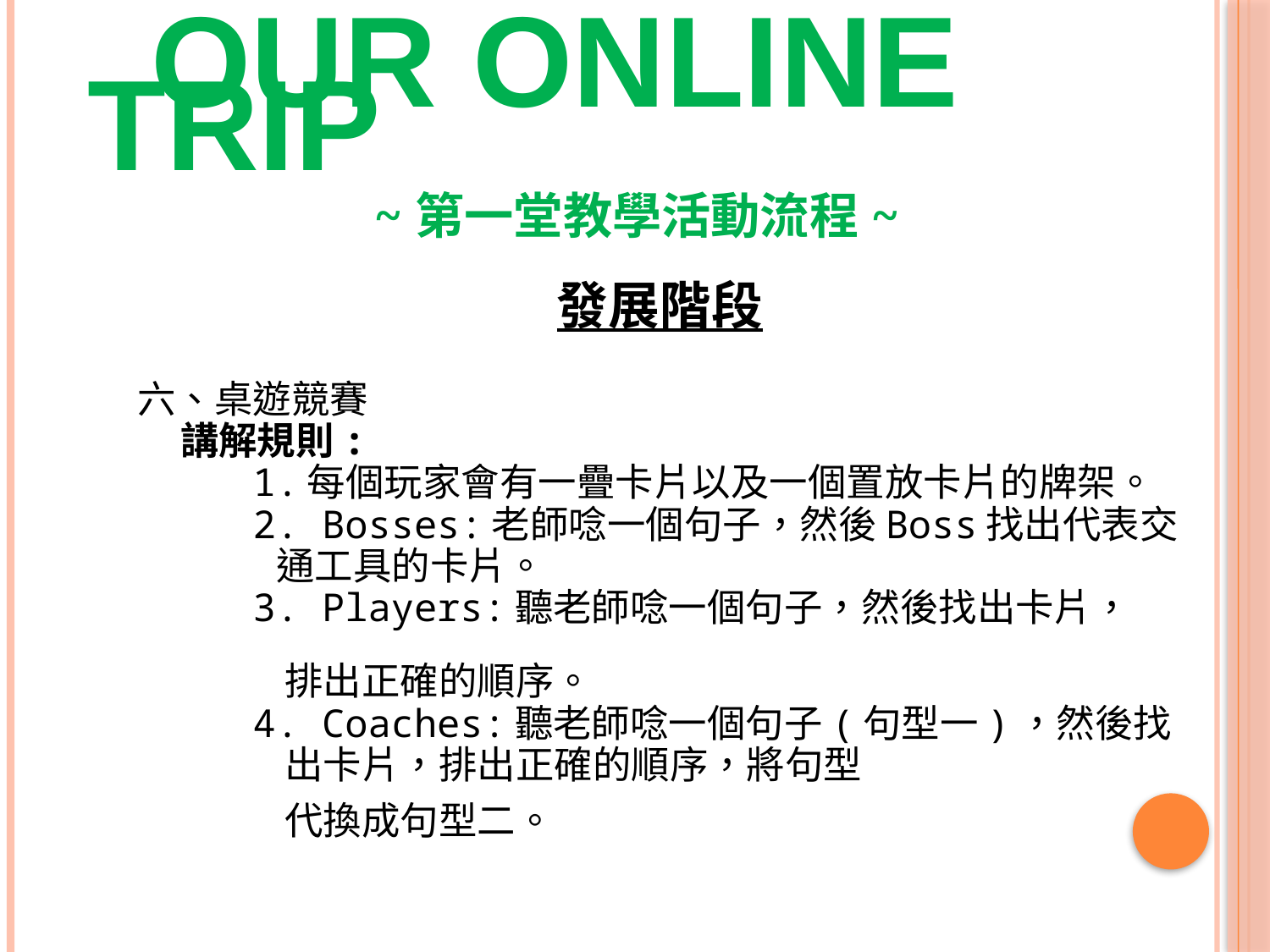

# OUR ONLINE TRIP ~第一堂教學活動流程~
發展階段

六、桌遊競賽
    講解規則:
     1.每個玩家會有一疊卡片以及一個置放卡片的牌架。
     2. Bosses:老師唸一個句子，然後Boss找出代表交
               通工具的卡片。
     3. Players:聽老師唸一個句子，然後找出卡片，
                排出正確的順序。
     4. Coaches:聽老師唸一個句子(句型一)，然後找
                出卡片，排出正確的順序，將句型
                代換成句型二。